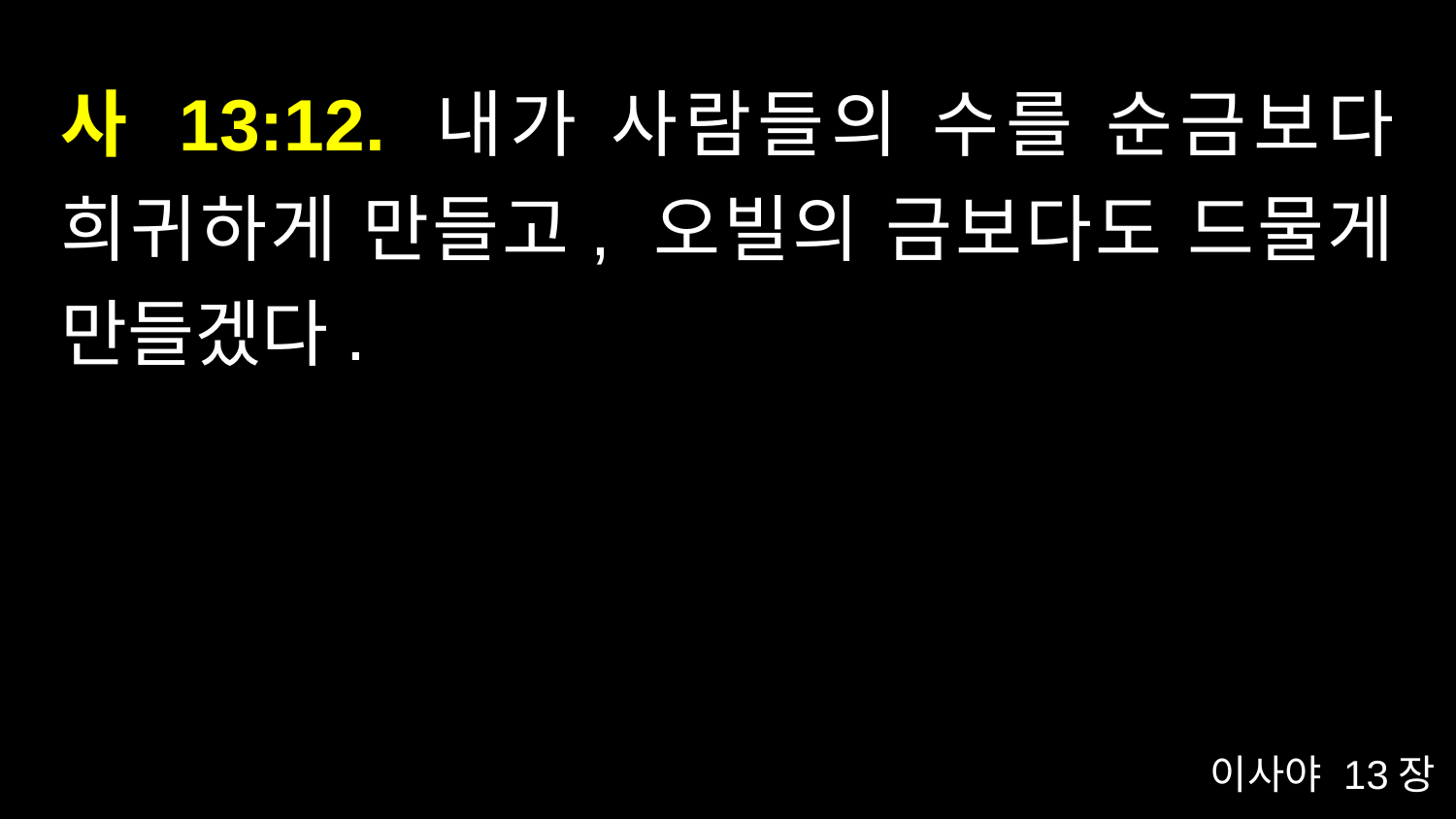

# 사 13:12. 내가 사람들의 수를 순금보다 희귀하게 만들고, 오빌의 금보다도 드물게 만들겠다.
이사야 13장